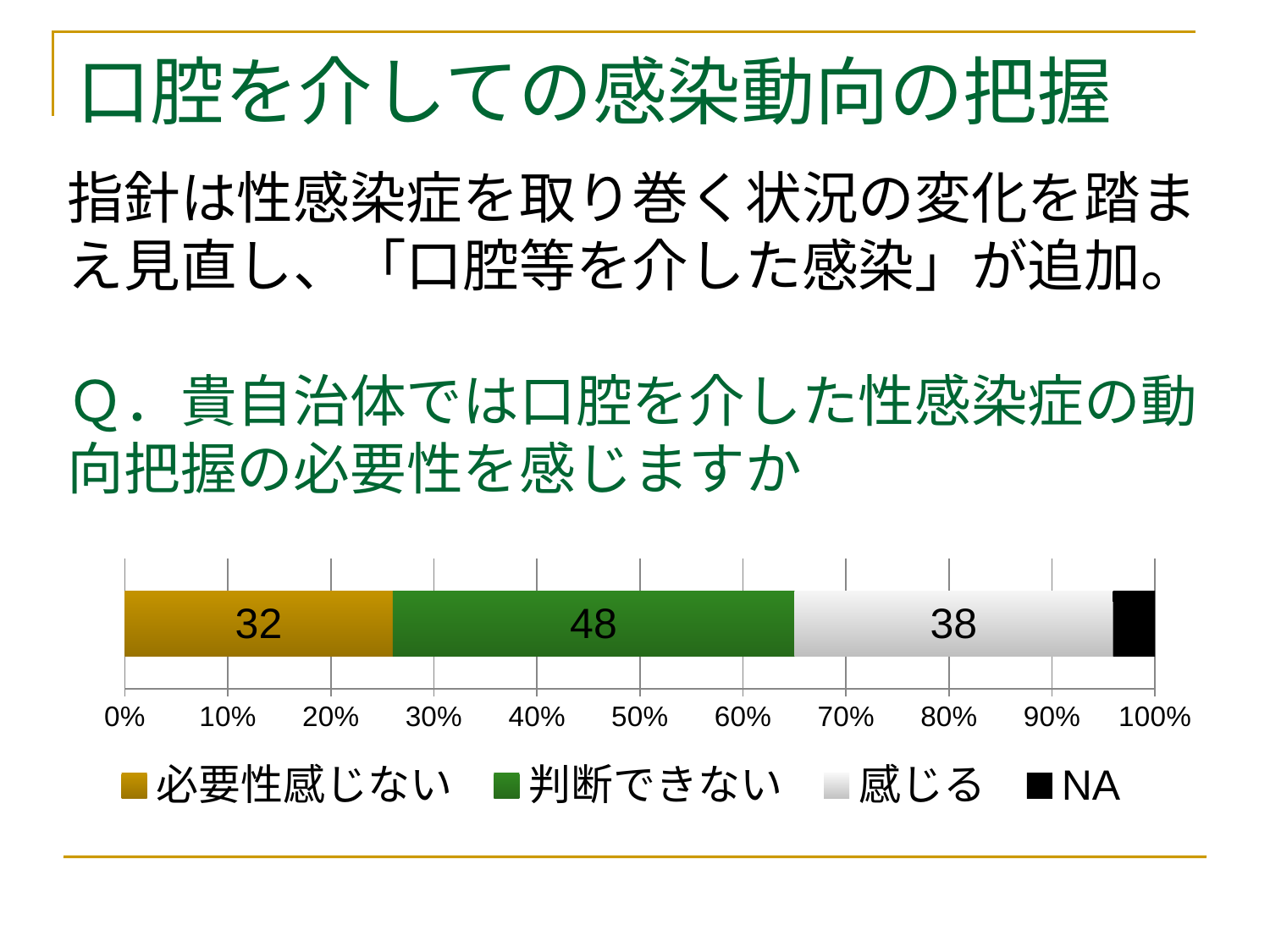

# 口腔を介しての感染動向の把握
指針は性感染症を取り巻く状況の変化を踏まえ見直し、「口腔等を介した感染」が追加。

Ｑ．貴自治体では口腔を介した性感染症の動向把握の必要性を感じますか

### Chart

| Category | 必要性感じない | 判断できない | 感じる | NA |
|---|---|---|---|---|